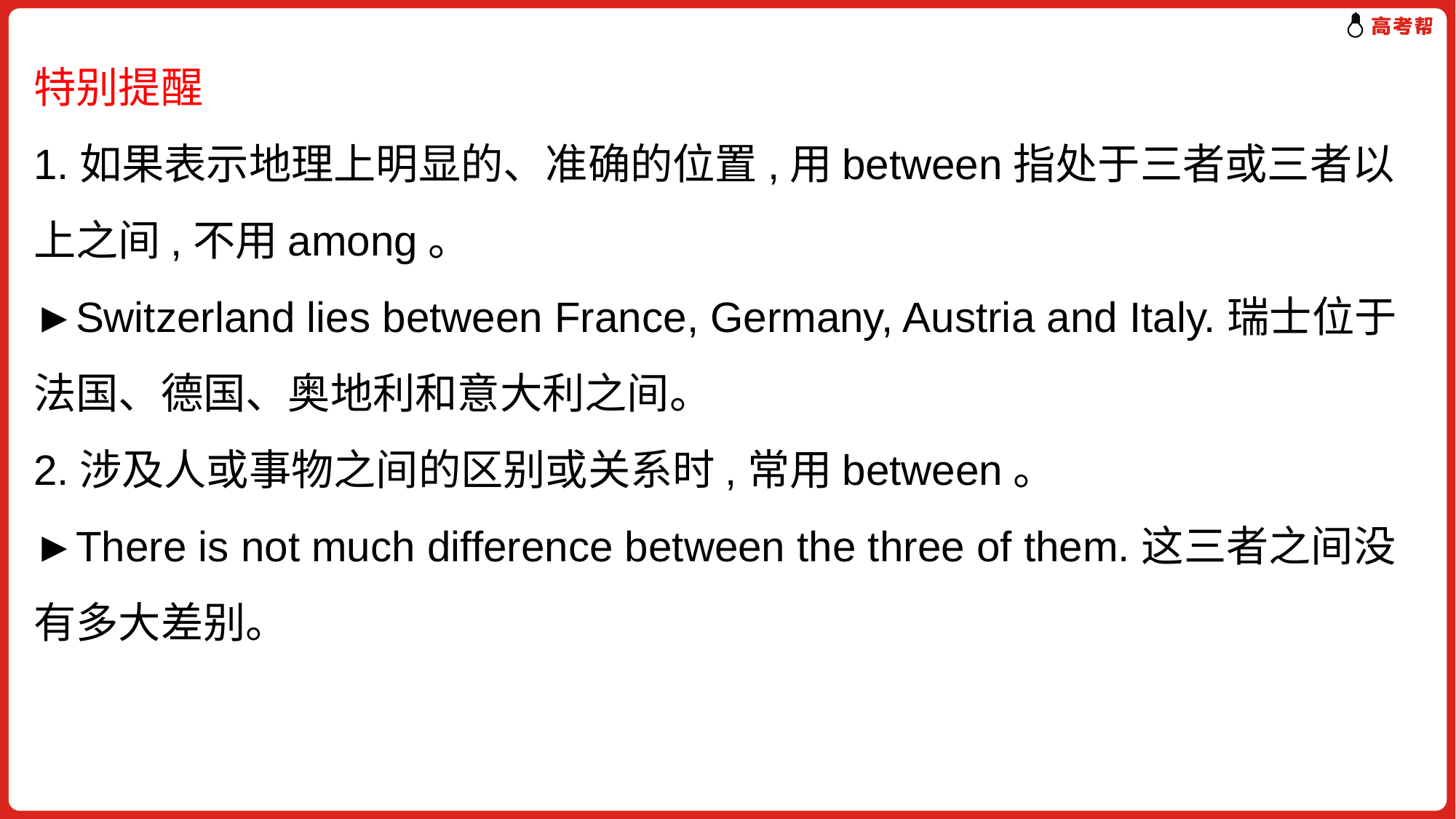

特别提醒
1.如果表示地理上明显的、准确的位置,用between指处于三者或三者以上之间,不用among。
►Switzerland lies between France, Germany, Austria and Italy.瑞士位于法国、德国、奥地利和意大利之间。
2.涉及人或事物之间的区别或关系时,常用between。
►There is not much difference between the three of them.这三者之间没有多大差别。